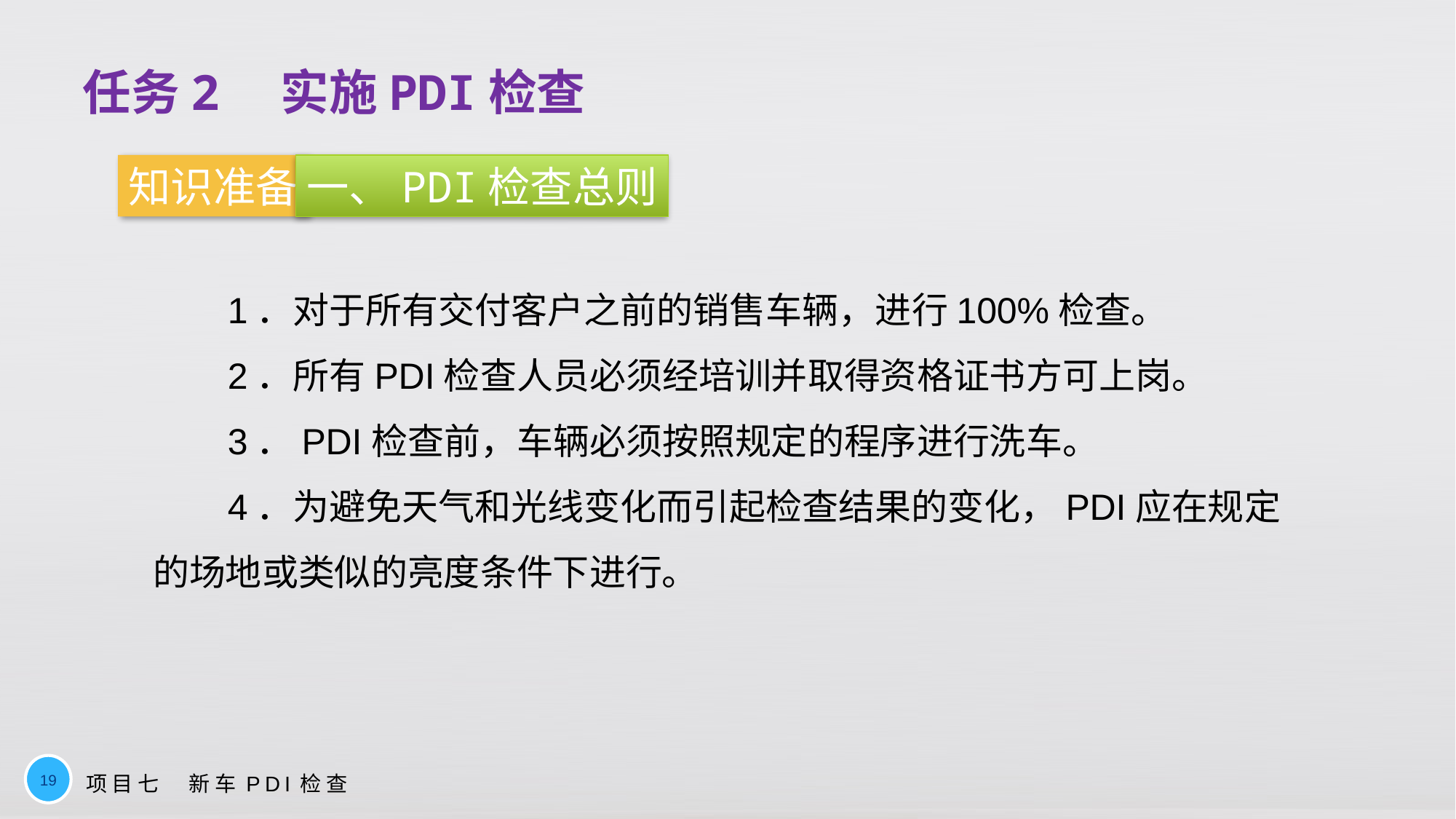

任务2　实施PDI检查
知识准备
一、PDI检查总则
1．对于所有交付客户之前的销售车辆，进行100%检查。
2．所有PDI检查人员必须经培训并取得资格证书方可上岗。
3．PDI检查前，车辆必须按照规定的程序进行洗车。
4．为避免天气和光线变化而引起检查结果的变化，PDI应在规定的场地或类似的亮度条件下进行。
19